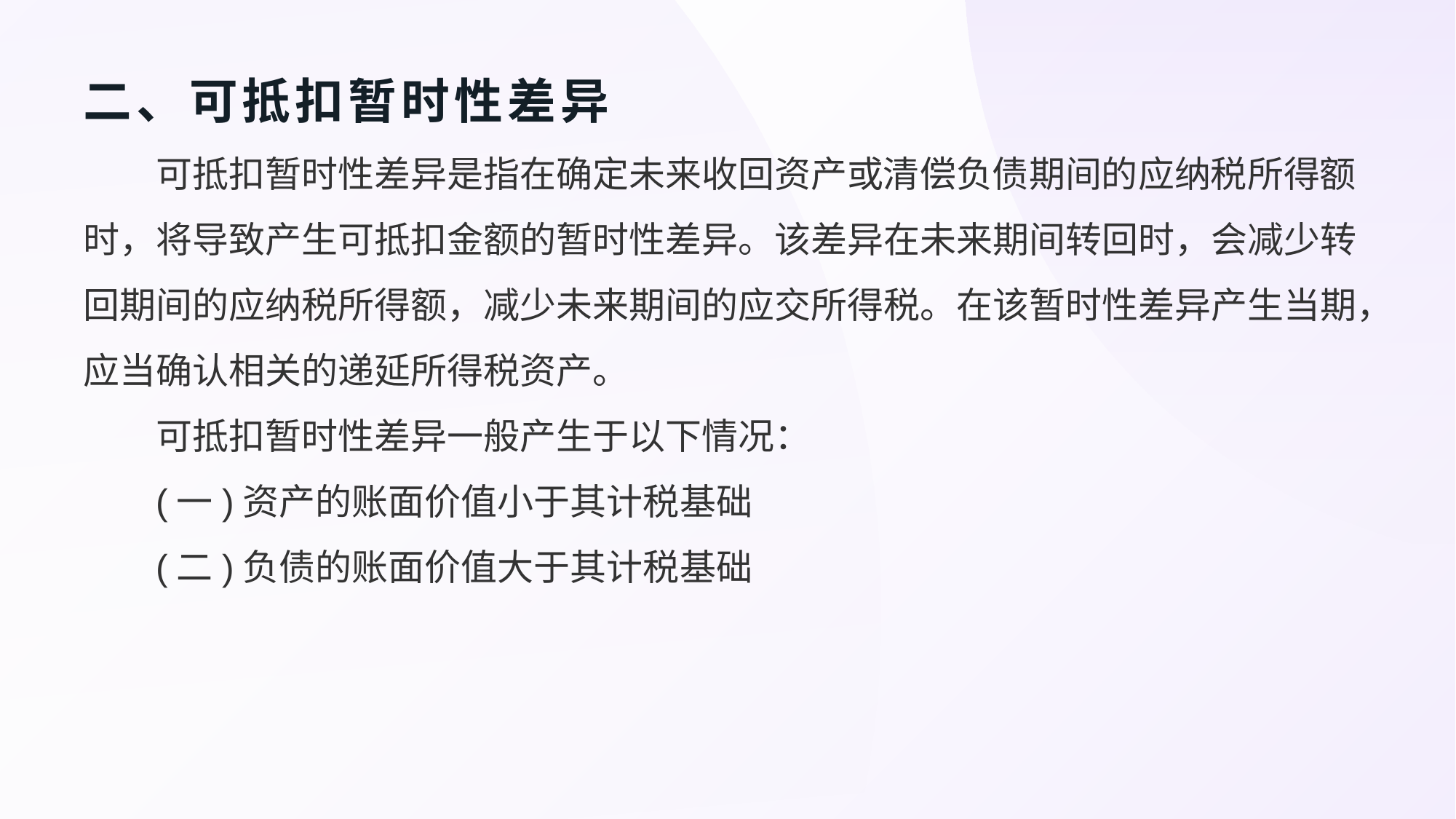

# 二、可抵扣暂时性差异
可抵扣暂时性差异是指在确定未来收回资产或清偿负债期间的应纳税所得额时，将导致产生可抵扣金额的暂时性差异。该差异在未来期间转回时，会减少转回期间的应纳税所得额，减少未来期间的应交所得税。在该暂时性差异产生当期，应当确认相关的递延所得税资产。
可抵扣暂时性差异一般产生于以下情况：
(一)资产的账面价值小于其计税基础
(二)负债的账面价值大于其计税基础